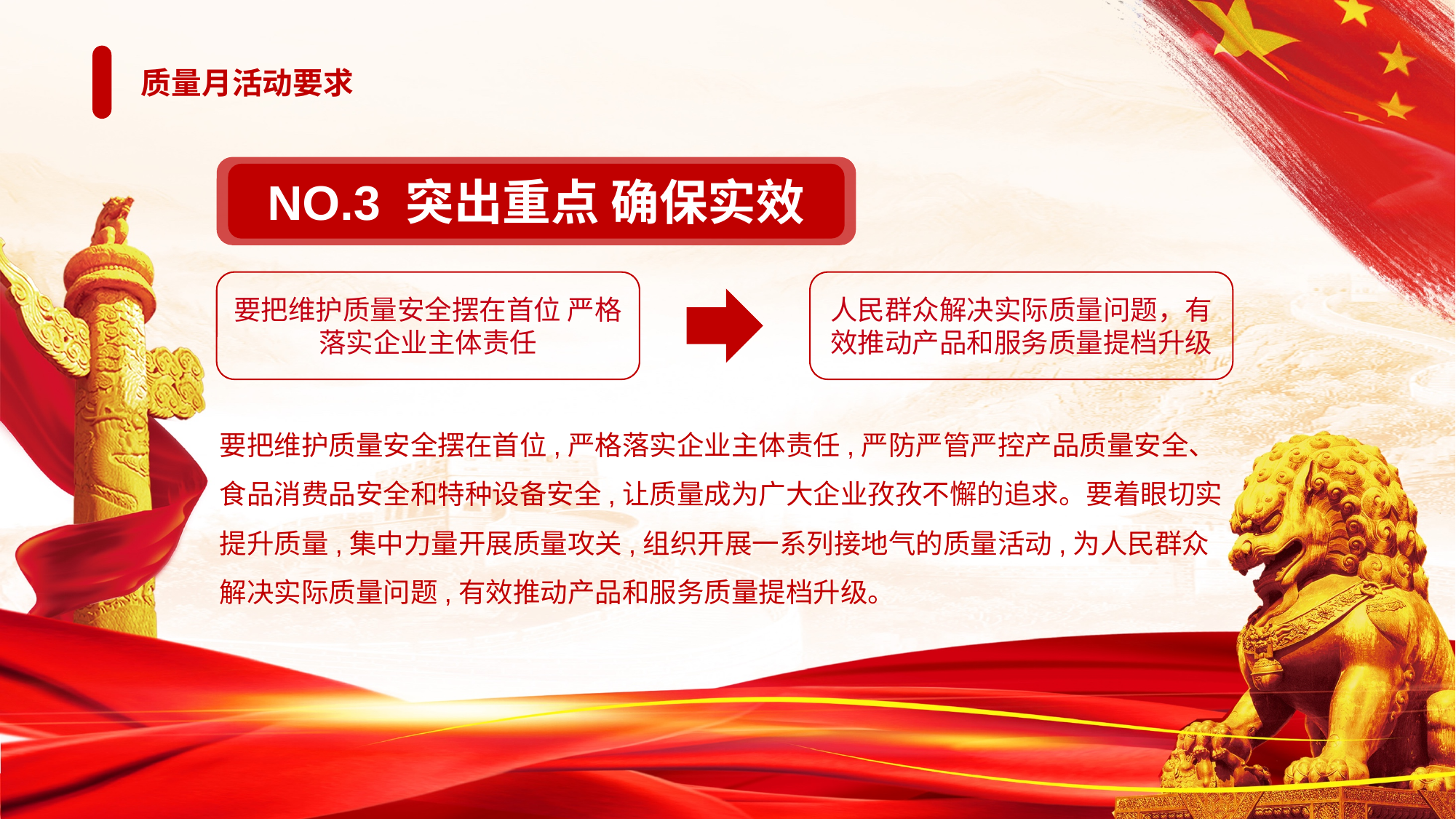

质量月活动要求

NO.3 突出重点 确保实效
要把维护质量安全摆在首位 严格落实企业主体责任
人民群众解决实际质量问题，有效推动产品和服务质量提档升级

要把维护质量安全摆在首位,严格落实企业主体责任,严防严管严控产品质量安全、食品消费品安全和特种设备安全,让质量成为广大企业孜孜不懈的追求。要着眼切实提升质量,集中力量开展质量攻关,组织开展一系列接地气的质量活动,为人民群众解决实际质量问题,有效推动产品和服务质量提档升级。